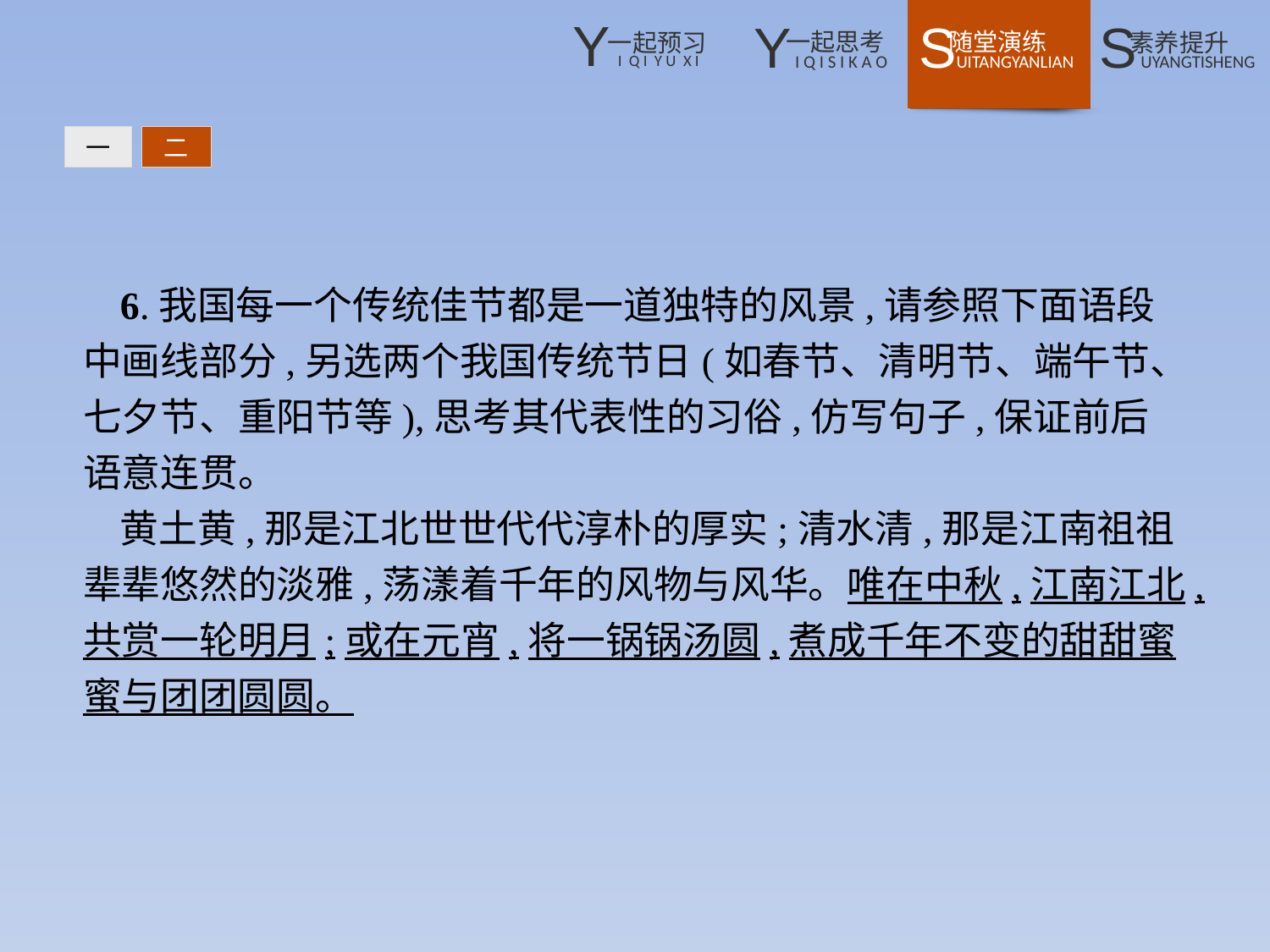

一
二
6.我国每一个传统佳节都是一道独特的风景,请参照下面语段中画线部分,另选两个我国传统节日(如春节、清明节、端午节、七夕节、重阳节等),思考其代表性的习俗,仿写句子,保证前后语意连贯。
黄土黄,那是江北世世代代淳朴的厚实;清水清,那是江南祖祖辈辈悠然的淡雅,荡漾着千年的风物与风华。唯在中秋,江南江北,共赏一轮明月;或在元宵,将一锅锅汤圆,煮成千年不变的甜甜蜜蜜与团团圆圆。